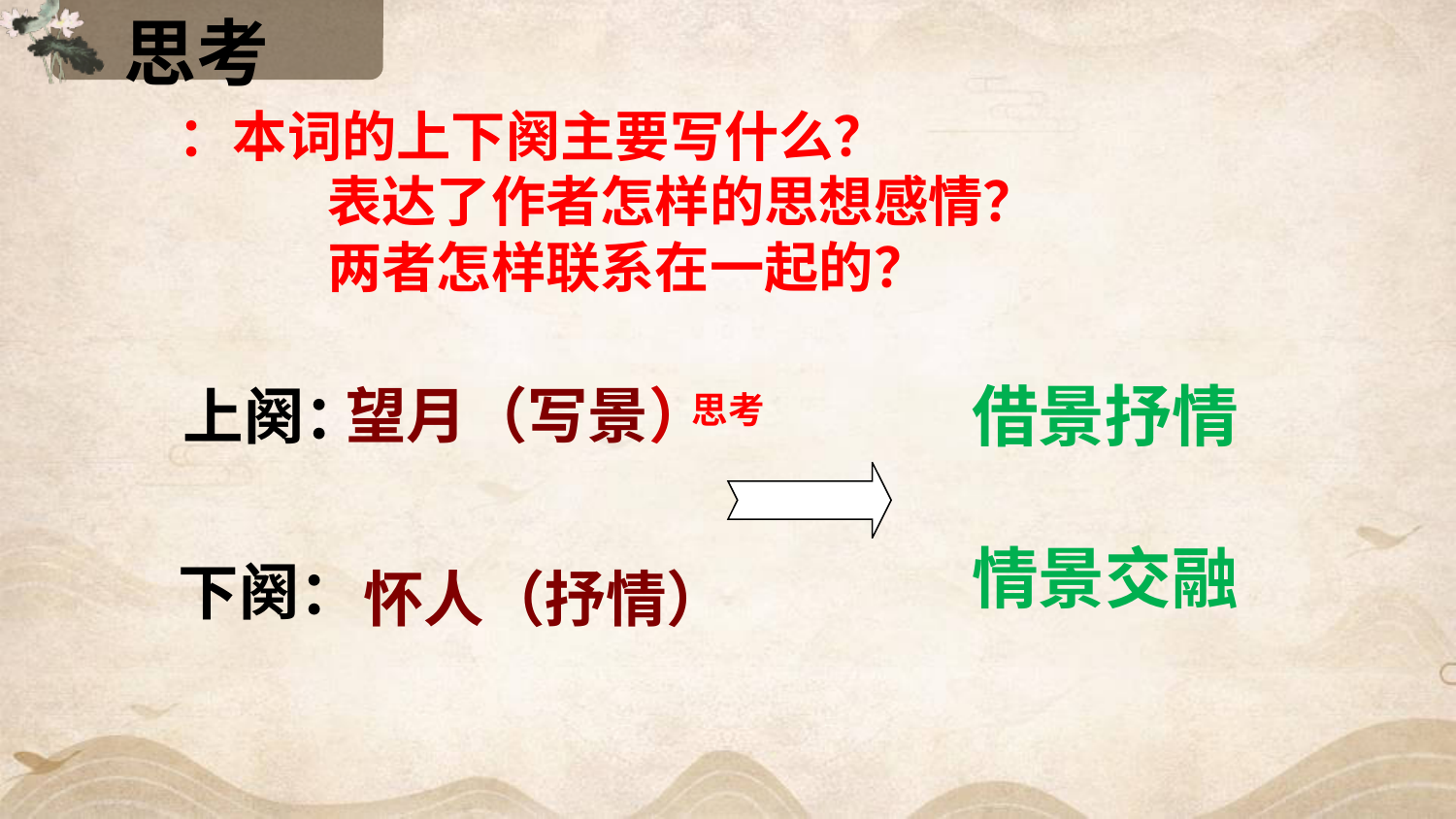

思考
：本词的上下阕主要写什么？
           表达了作者怎样的思想感情？
           两者怎样联系在一起的？
借景抒情
情景交融
望月（写景）
上阕：
思考

下阕：
 怀人（抒情）